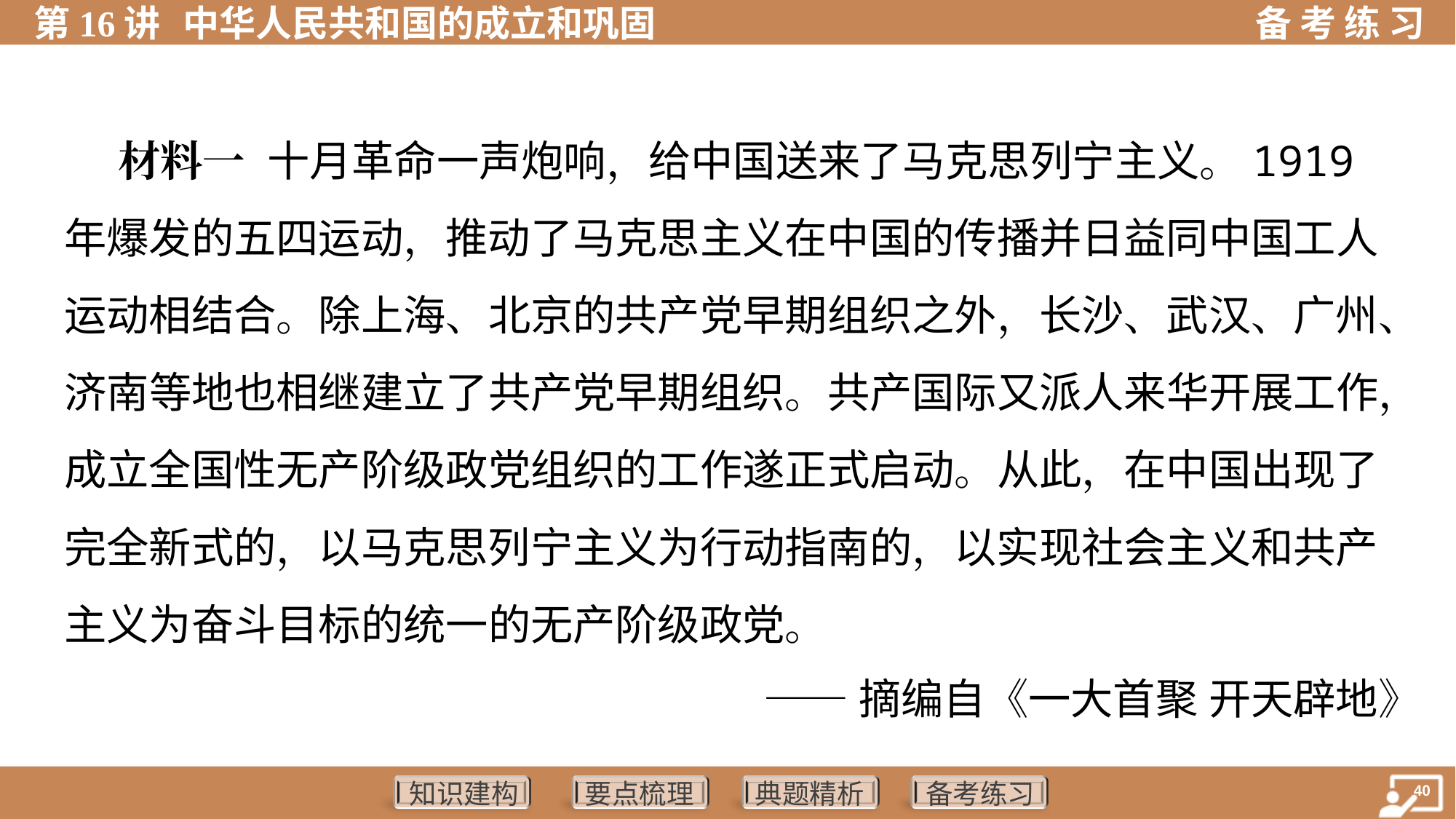

材料一  十月革命一声炮响，给中国送来了马克思列宁主义。1919
年爆发的五四运动，推动了马克思主义在中国的传播并日益同中国工人
运动相结合。除上海、北京的共产党早期组织之外，长沙、武汉、广州、
济南等地也相继建立了共产党早期组织。共产国际又派人来华开展工作，
成立全国性无产阶级政党组织的工作遂正式启动。从此，在中国出现了
完全新式的，以马克思列宁主义为行动指南的，以实现社会主义和共产
主义为奋斗目标的统一的无产阶级政党。
——摘编自《一大首聚 开天辟地》